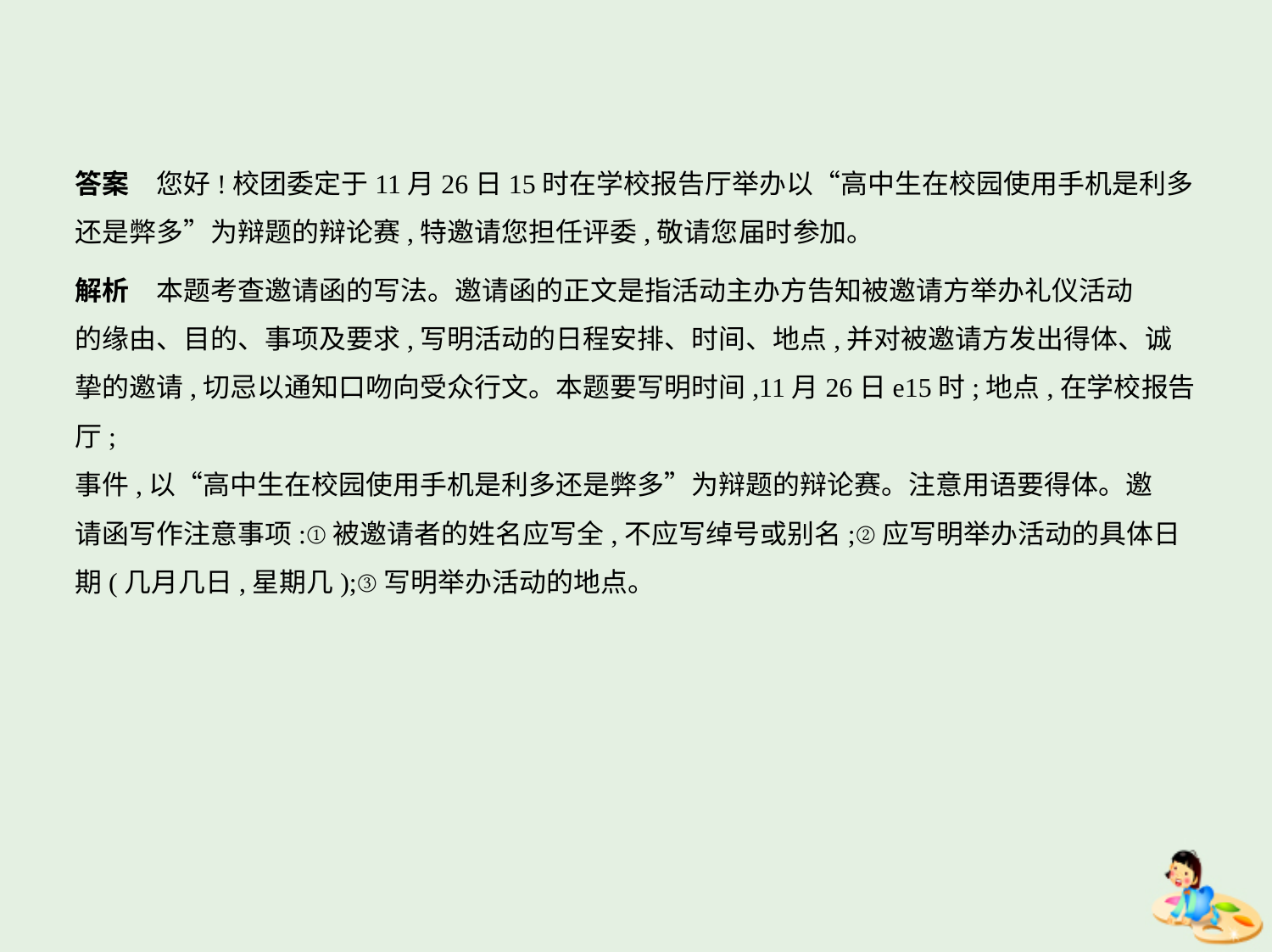

答案　您好!校团委定于11月26日15时在学校报告厅举办以“高中生在校园使用手机是利多
还是弊多”为辩题的辩论赛,特邀请您担任评委,敬请您届时参加。
解析　本题考查邀请函的写法。邀请函的正文是指活动主办方告知被邀请方举办礼仪活动
的缘由、目的、事项及要求,写明活动的日程安排、时间、地点,并对被邀请方发出得体、诚
挚的邀请,切忌以通知口吻向受众行文。本题要写明时间,11月26日e15时;地点,在学校报告厅;
事件,以“高中生在校园使用手机是利多还是弊多”为辩题的辩论赛。注意用语要得体。邀
请函写作注意事项:①被邀请者的姓名应写全,不应写绰号或别名;②应写明举办活动的具体日
期(几月几日,星期几);③写明举办活动的地点。